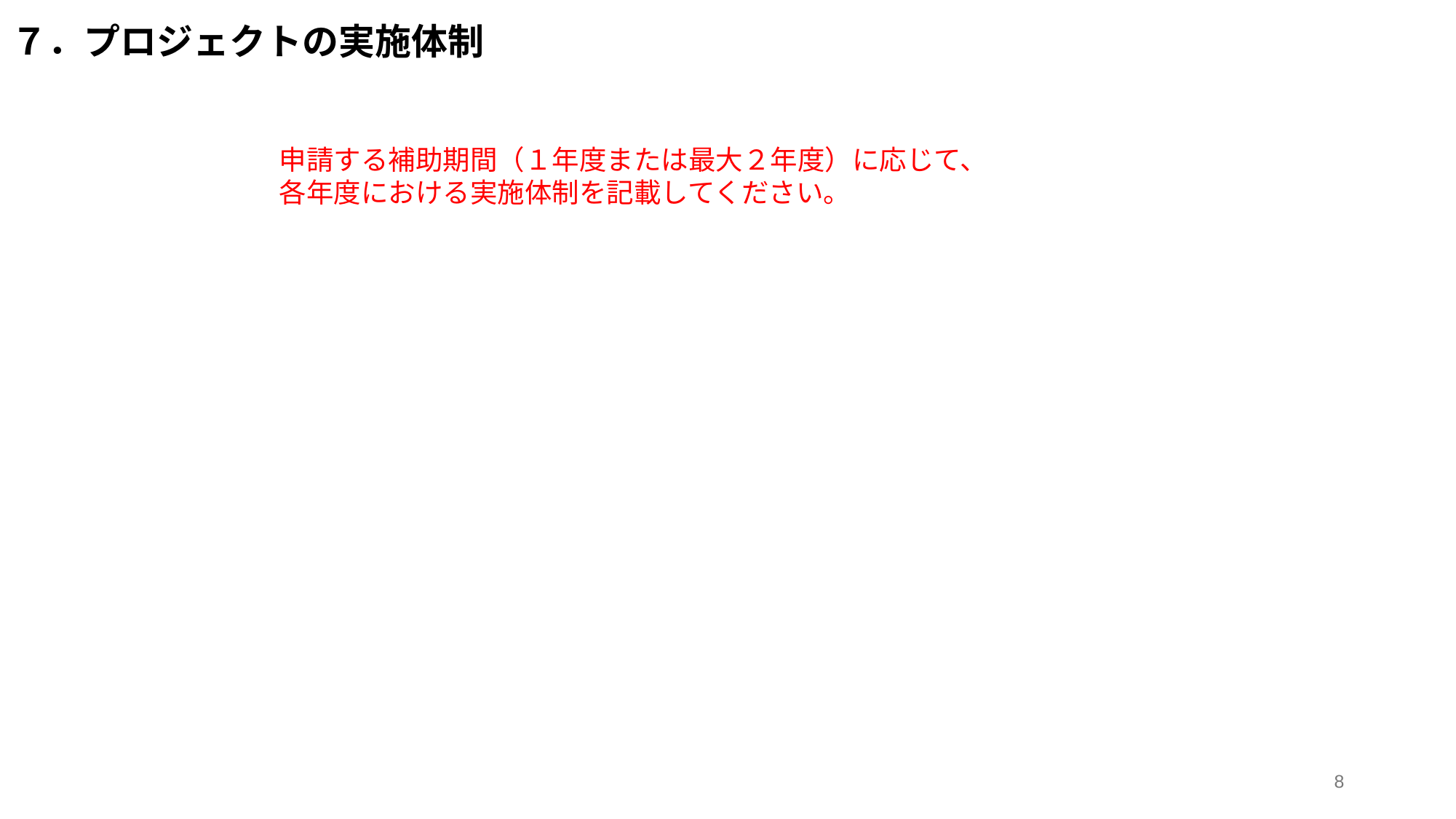

# ７．プロジェクトの実施体制
申請する補助期間（１年度または最大２年度）に応じて、
各年度における実施体制を記載してください。
8